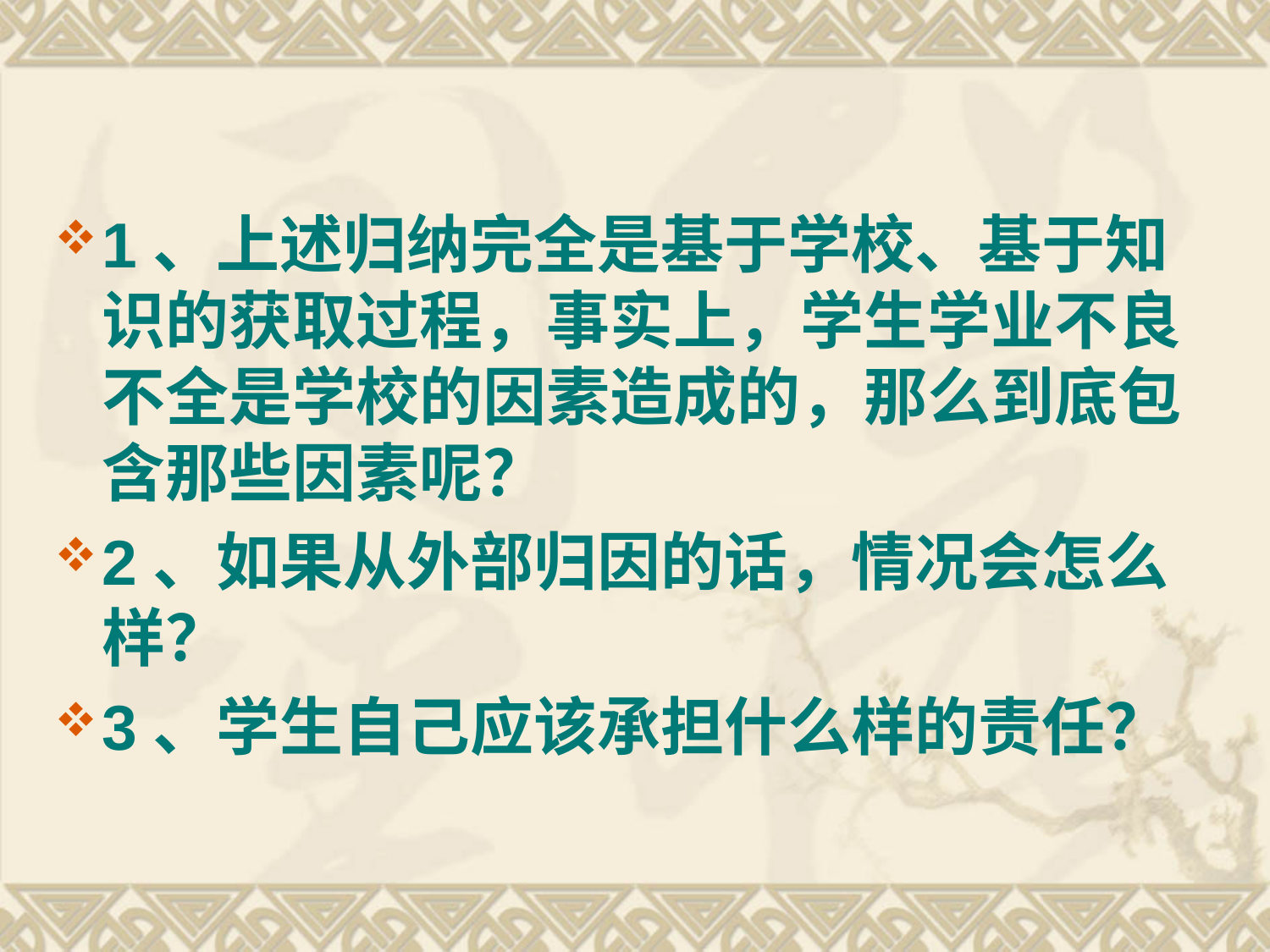

#
1、上述归纳完全是基于学校、基于知识的获取过程，事实上，学生学业不良不全是学校的因素造成的，那么到底包含那些因素呢？
2、如果从外部归因的话，情况会怎么样？
3、学生自己应该承担什么样的责任？